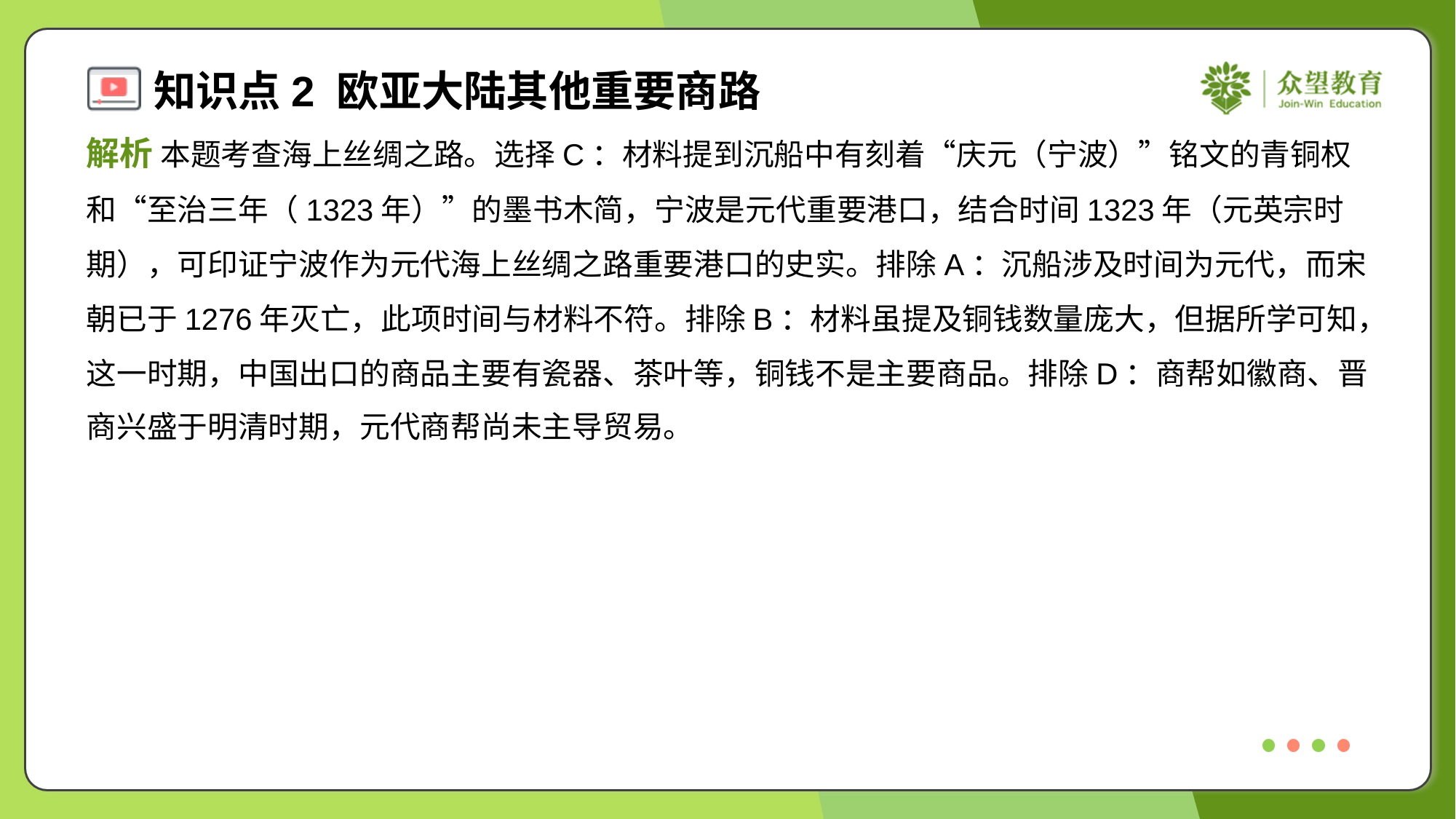

解析 本题考查海上丝绸之路。选择C：材料提到沉船中有刻着“庆元（宁波）”铭文的青铜权
和“至治三年（1323年）”的墨书木简，宁波是元代重要港口，结合时间1323年（元英宗时
期），可印证宁波作为元代海上丝绸之路重要港口的史实。排除A：沉船涉及时间为元代，而宋
朝已于1276年灭亡，此项时间与材料不符。排除B：材料虽提及铜钱数量庞大，但据所学可知，
这一时期，中国出口的商品主要有瓷器、茶叶等，铜钱不是主要商品。排除D：商帮如徽商、晋
商兴盛于明清时期，元代商帮尚未主导贸易。